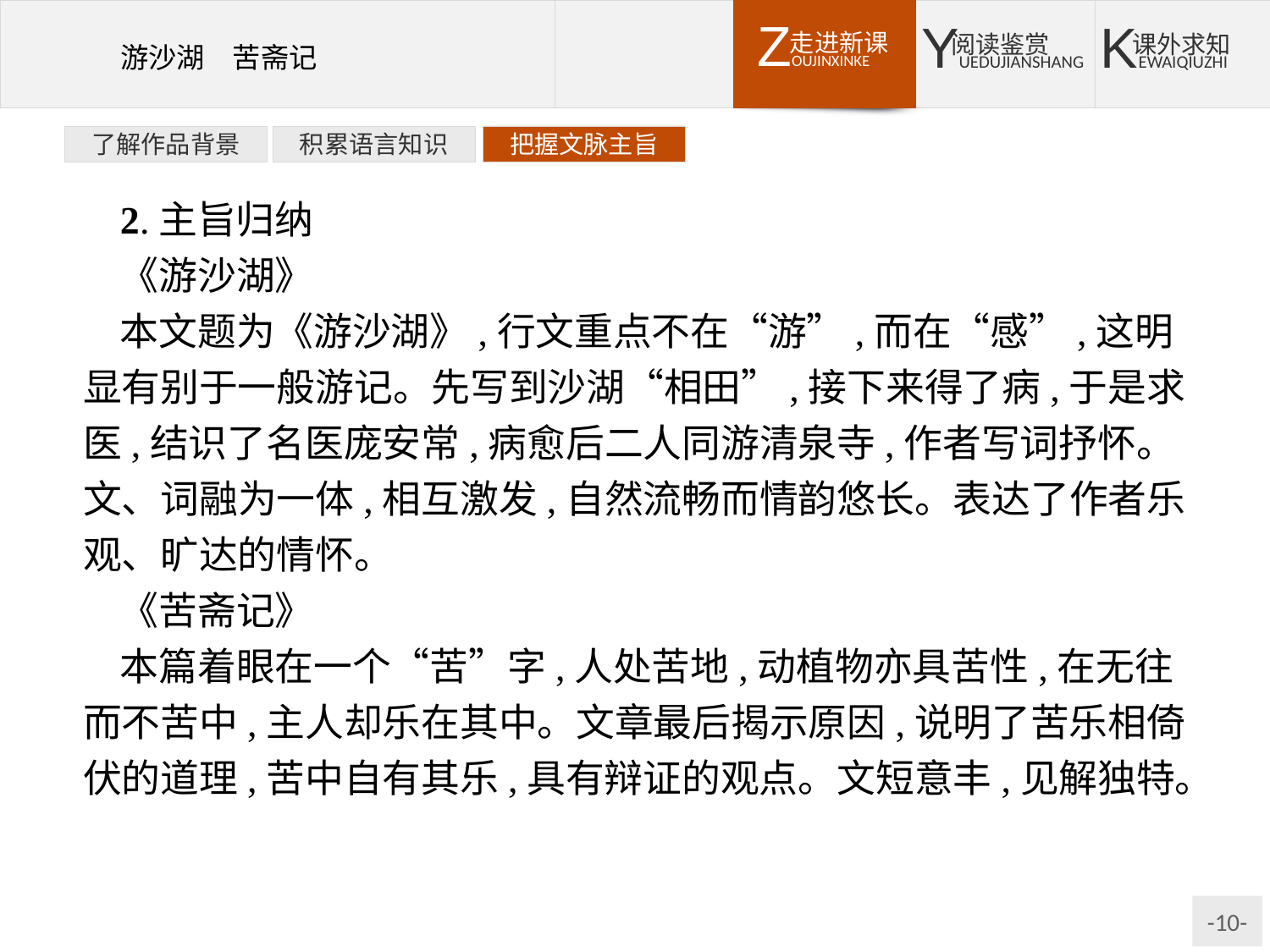

了解作品背景
积累语言知识
把握文脉主旨
2.主旨归纳
《游沙湖》
本文题为《游沙湖》,行文重点不在“游”,而在“感”,这明显有别于一般游记。先写到沙湖“相田”,接下来得了病,于是求医,结识了名医庞安常,病愈后二人同游清泉寺,作者写词抒怀。文、词融为一体,相互激发,自然流畅而情韵悠长。表达了作者乐观、旷达的情怀。
《苦斋记》
本篇着眼在一个“苦”字,人处苦地,动植物亦具苦性,在无往而不苦中,主人却乐在其中。文章最后揭示原因,说明了苦乐相倚伏的道理,苦中自有其乐,具有辩证的观点。文短意丰,见解独特。